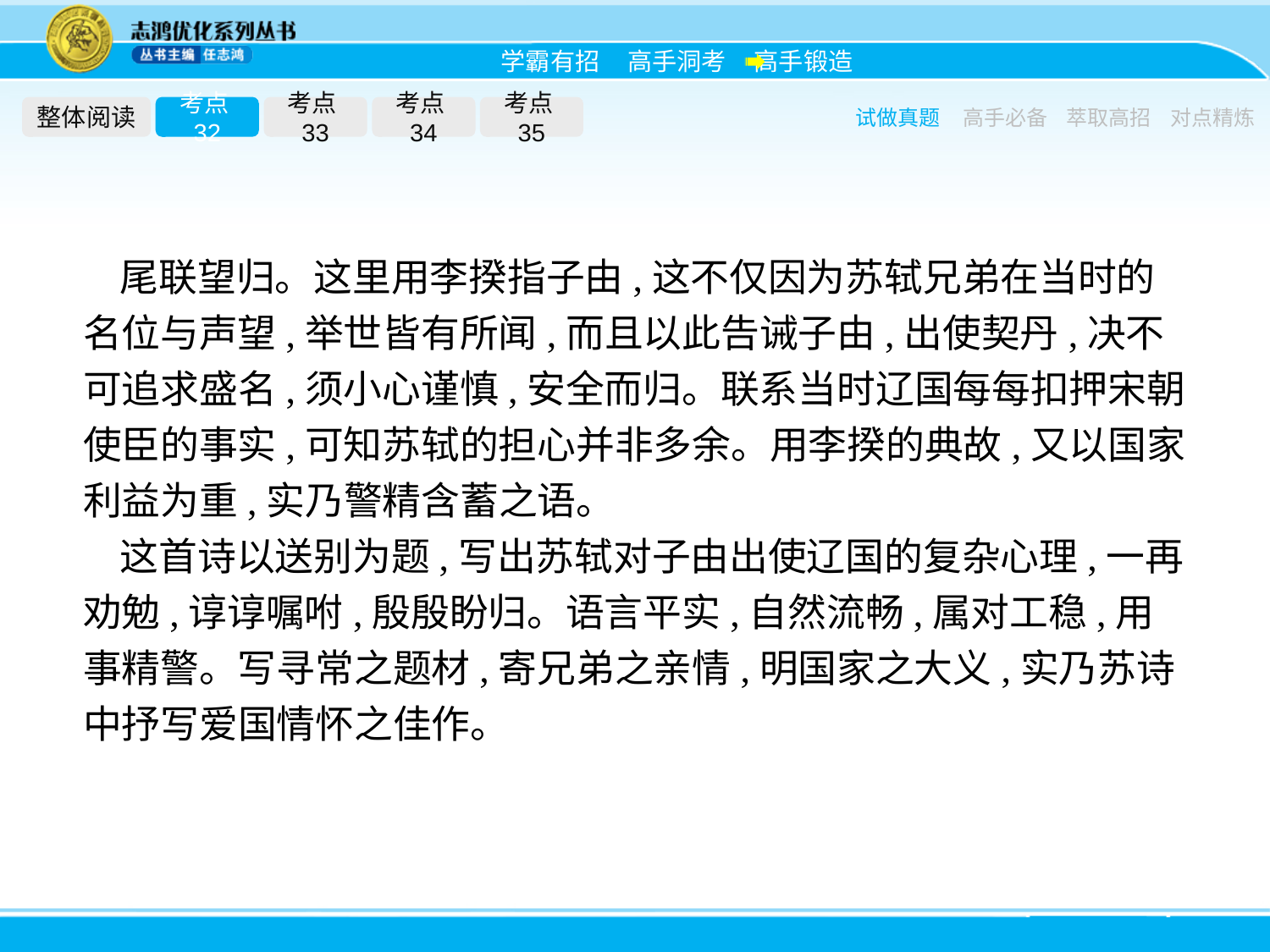

整体阅读
考点32
考点33
考点34
考点35
试做真题
高手必备
萃取高招
对点精炼
尾联望归。这里用李揆指子由,这不仅因为苏轼兄弟在当时的名位与声望,举世皆有所闻,而且以此告诫子由,出使契丹,决不可追求盛名,须小心谨慎,安全而归。联系当时辽国每每扣押宋朝使臣的事实,可知苏轼的担心并非多余。用李揆的典故,又以国家利益为重,实乃警精含蓄之语。
这首诗以送别为题,写出苏轼对子由出使辽国的复杂心理,一再劝勉,谆谆嘱咐,殷殷盼归。语言平实,自然流畅,属对工稳,用事精警。写寻常之题材,寄兄弟之亲情,明国家之大义,实乃苏诗中抒写爱国情怀之佳作。